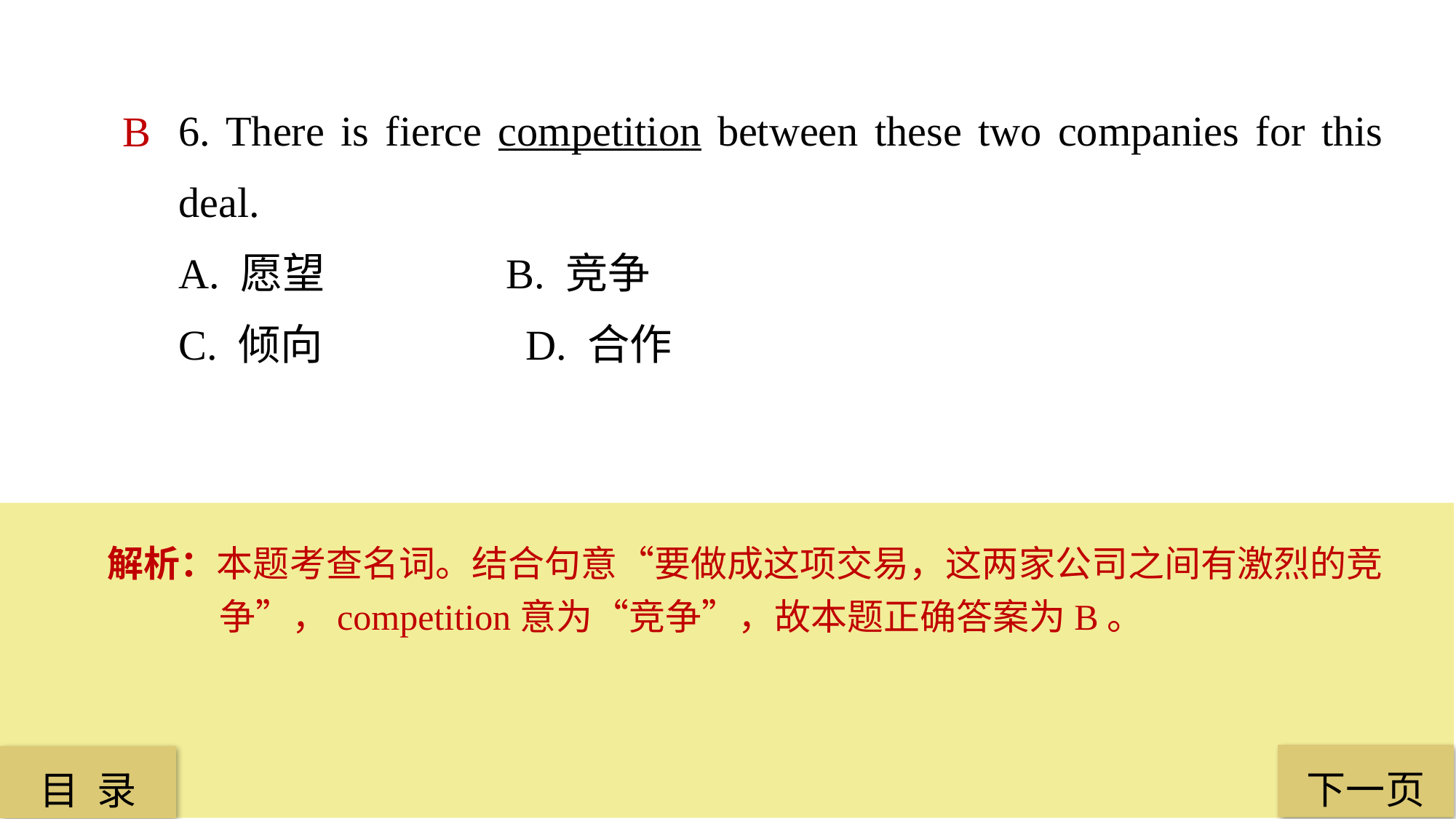

6. There is fierce competition between these two companies for this deal.
A. 愿望 		B. 竞争
C. 倾向		 D. 合作
B
解析：本题考查名词。结合句意“要做成这项交易，这两家公司之间有激烈的竞争”，competition意为“竞争”，故本题正确答案为B。